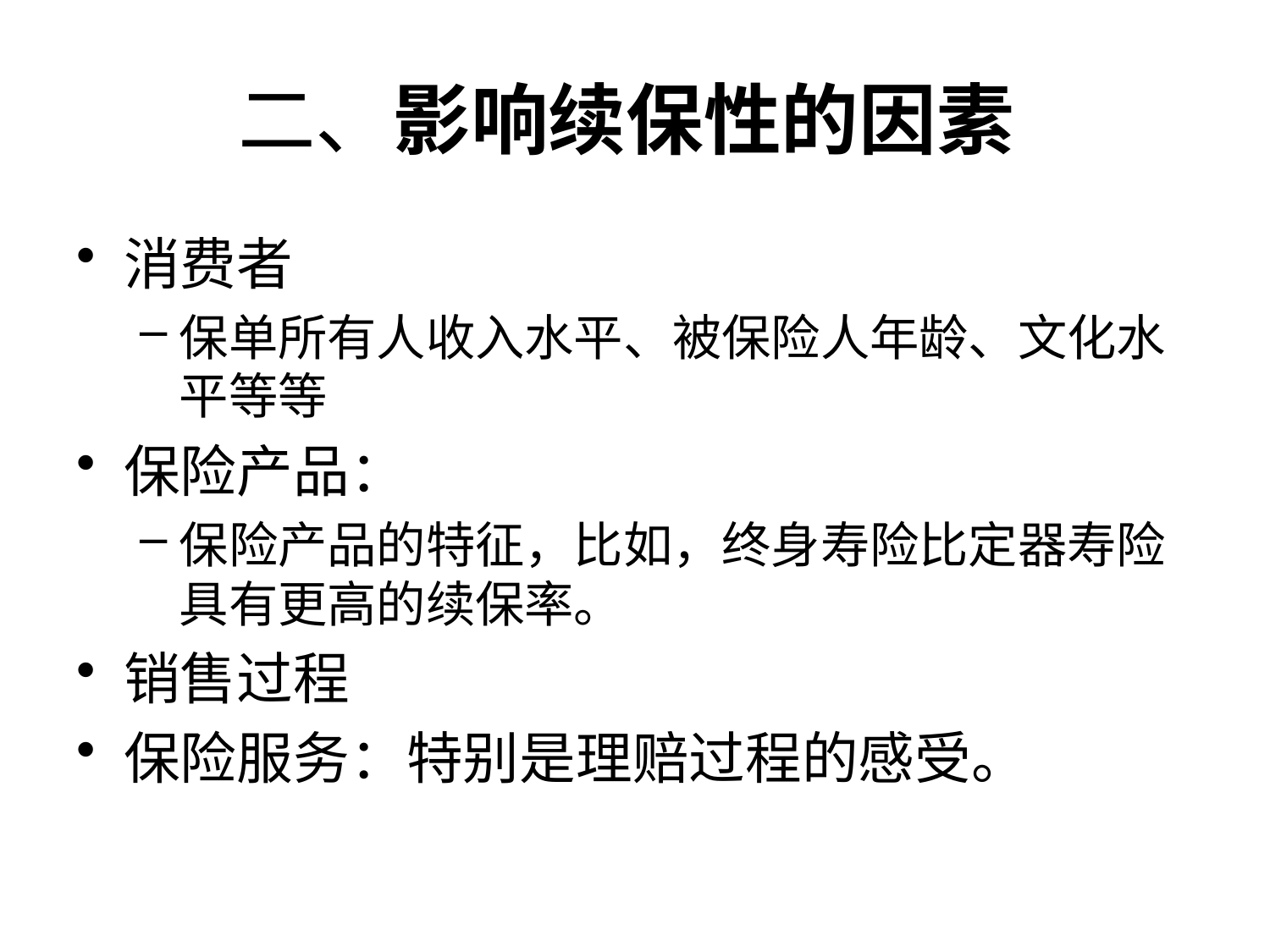

# 二、影响续保性的因素
消费者
保单所有人收入水平、被保险人年龄、文化水平等等
保险产品：
保险产品的特征，比如，终身寿险比定器寿险具有更高的续保率。
销售过程
保险服务：特别是理赔过程的感受。